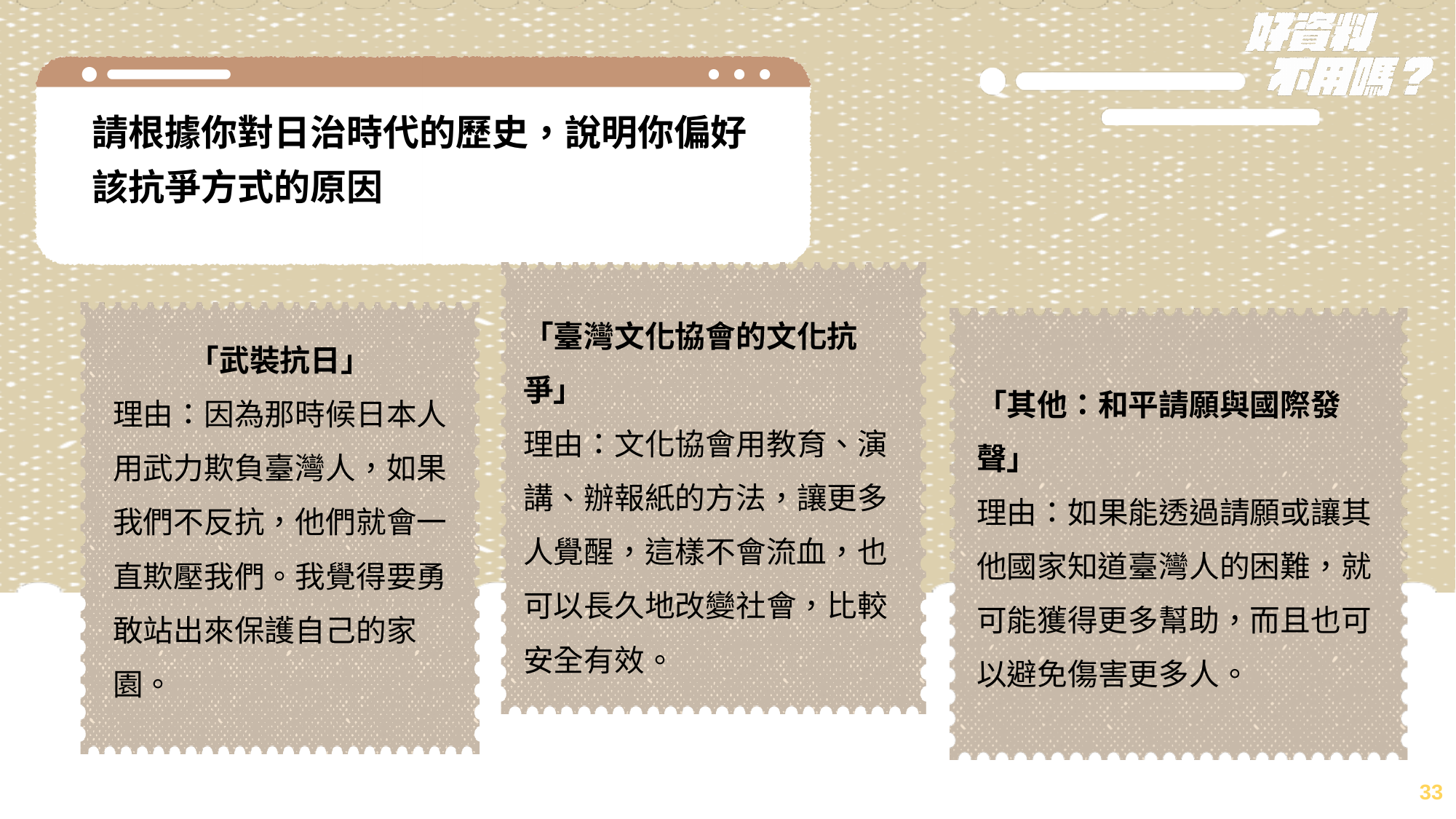

請根據你對日治時代的歷史，說明你偏好該抗爭方式的原因

「臺灣文化協會的文化抗爭」
理由：文化協會用教育、演講、辦報紙的方法，讓更多人覺醒，這樣不會流血，也可以長久地改變社會，比較安全有效。

「武裝抗日」
理由：因為那時候日本人用武力欺負臺灣人，如果我們不反抗，他們就會一直欺壓我們。我覺得要勇敢站出來保護自己的家園。

「其他：和平請願與國際發聲」
理由：如果能透過請願或讓其他國家知道臺灣人的困難，就可能獲得更多幫助，而且也可以避免傷害更多人。